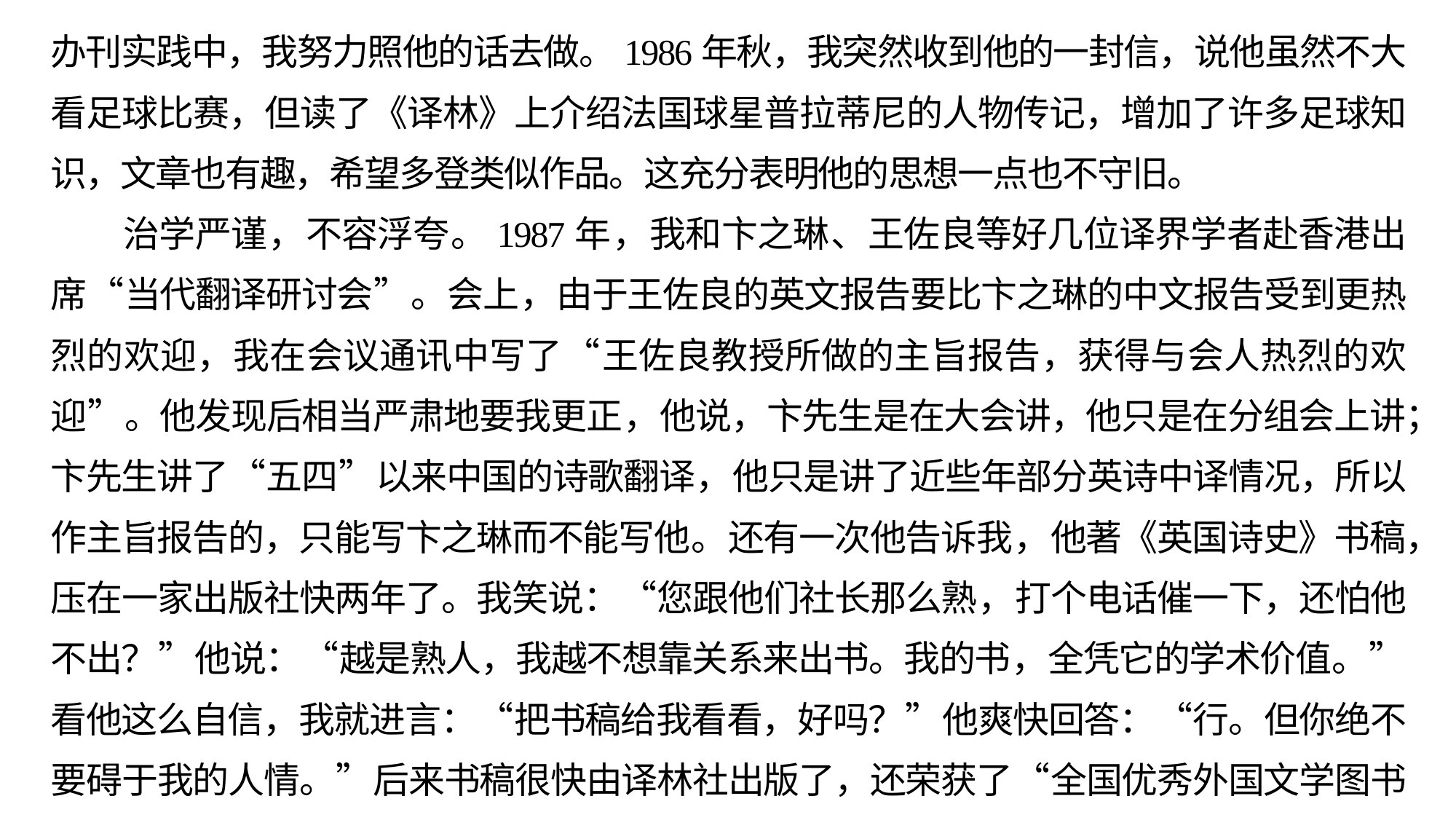

办刊实践中，我努力照他的话去做。1986年秋，我突然收到他的一封信，说他虽然不大看足球比赛，但读了《译林》上介绍法国球星普拉蒂尼的人物传记，增加了许多足球知识，文章也有趣，希望多登类似作品。这充分表明他的思想一点也不守旧。
治学严谨，不容浮夸。1987年，我和卞之琳、王佐良等好几位译界学者赴香港出席“当代翻译研讨会”。会上，由于王佐良的英文报告要比卞之琳的中文报告受到更热烈的欢迎，我在会议通讯中写了“王佐良教授所做的主旨报告，获得与会人热烈的欢迎”。他发现后相当严肃地要我更正，他说，卞先生是在大会讲，他只是在分组会上讲；卞先生讲了“五四”以来中国的诗歌翻译，他只是讲了近些年部分英诗中译情况，所以作主旨报告的，只能写卞之琳而不能写他。还有一次他告诉我，他著《英国诗史》书稿，压在一家出版社快两年了。我笑说：“您跟他们社长那么熟，打个电话催一下，还怕他不出？”他说：“越是熟人，我越不想靠关系来出书。我的书，全凭它的学术价值。”看他这么自信，我就进言：“把书稿给我看看，好吗？”他爽快回答：“行。但你绝不要碍于我的人情。”后来书稿很快由译林社出版了，还荣获了“全国优秀外国文学图书奖”的一等奖。